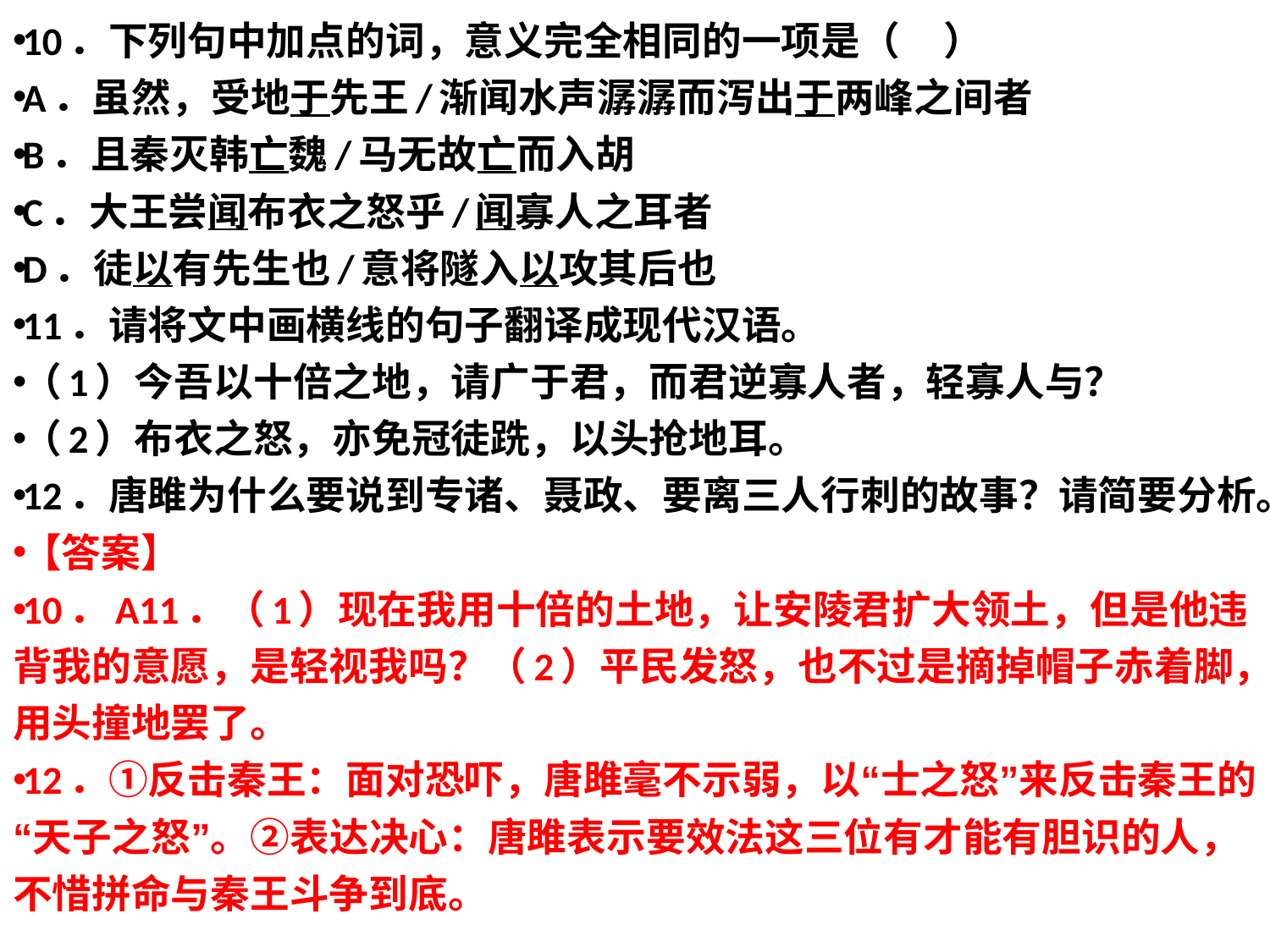

10．下列句中加点的词，意义完全相同的一项是（    ）
A．虽然，受地于先王/渐闻水声潺潺而泻出于两峰之间者
B．且秦灭韩亡魏/马无故亡而入胡
C．大王尝闻布衣之怒乎/闻寡人之耳者
D．徒以有先生也/意将隧入以攻其后也
11．请将文中画横线的句子翻译成现代汉语。
（1）今吾以十倍之地，请广于君，而君逆寡人者，轻寡人与？
（2）布衣之怒，亦免冠徒跣，以头抢地耳。
12．唐雎为什么要说到专诸、聂政、要离三人行刺的故事？请简要分析。
【答案】
10．A11．（1）现在我用十倍的土地，让安陵君扩大领土，但是他违背我的意愿，是轻视我吗？（2）平民发怒，也不过是摘掉帽子赤着脚，用头撞地罢了。
12．①反击秦王：面对恐吓，唐雎毫不示弱，以“士之怒”来反击秦王的“天子之怒”。②表达决心：唐雎表示要效法这三位有才能有胆识的人，不惜拼命与秦王斗争到底。

#